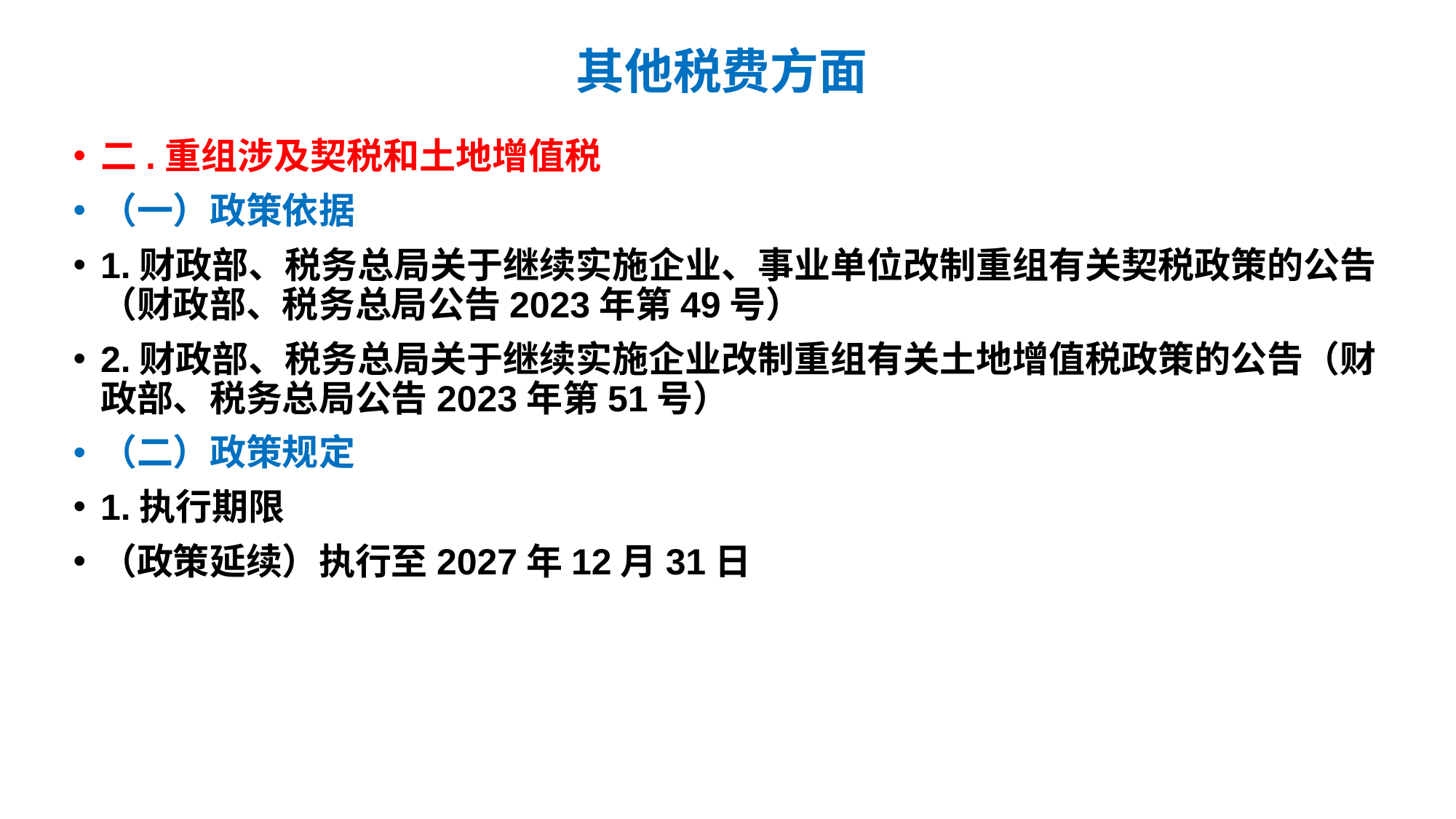

# 其他税费方面
二.重组涉及契税和土地增值税
（一）政策依据
1.财政部、税务总局关于继续实施企业、事业单位改制重组有关契税政策的公告（财政部、税务总局公告2023年第49号）
2.财政部、税务总局关于继续实施企业改制重组有关土地增值税政策的公告（财政部、税务总局公告2023年第51号）
（二）政策规定
1.执行期限
（政策延续）执行至2027年12月31日